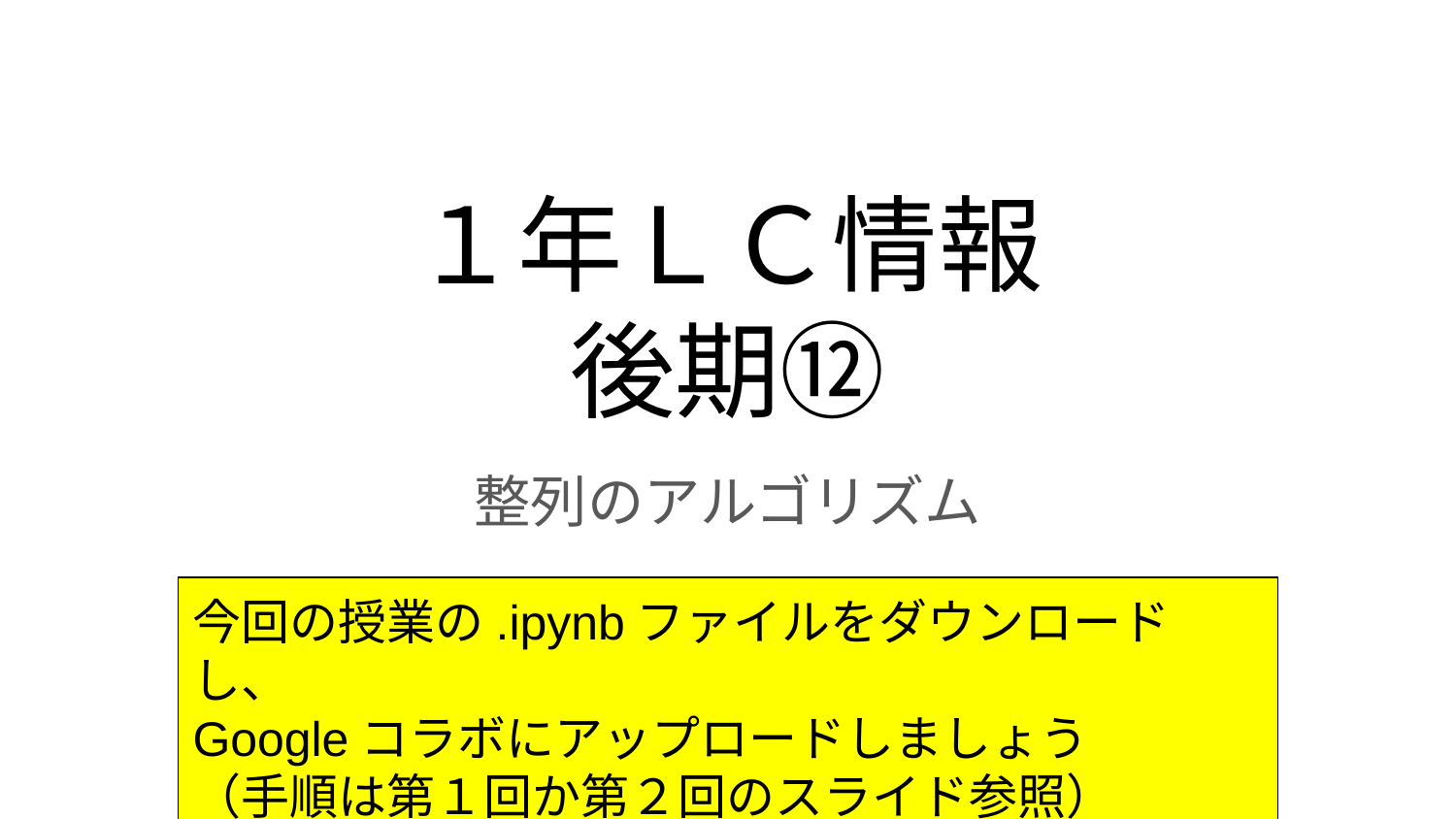

# １年ＬＣ情報
後期⑫
整列のアルゴリズム
今回の授業の.ipynbファイルをダウンロードし、
Googleコラボにアップロードしましょう
（手順は第１回か第２回のスライド参照）